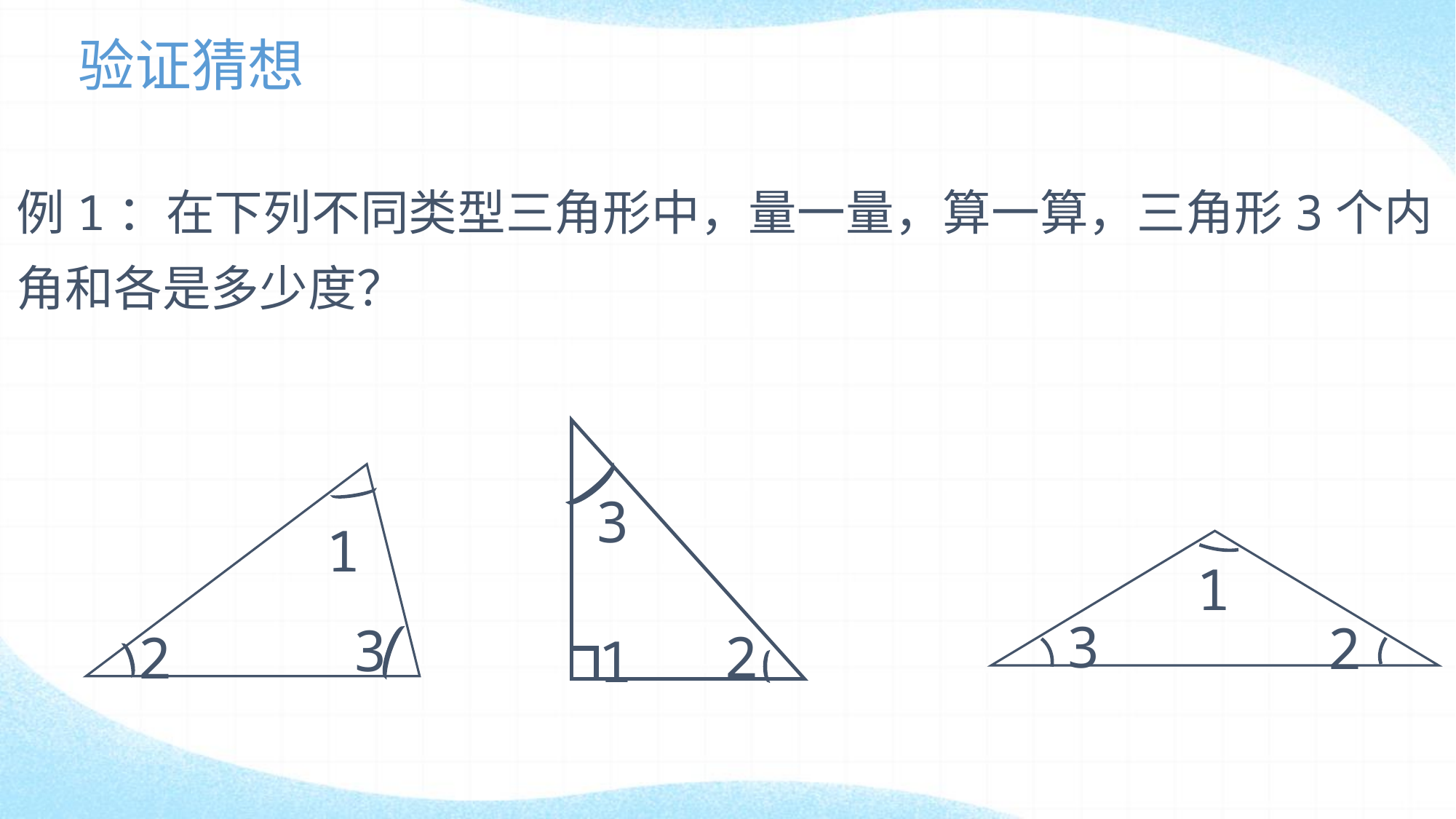

# 验证猜想
例1：在下列不同类型三角形中，量一量，算一算，三角形3个内角和各是多少度？

3
2
1

1
3
2

1
3
2